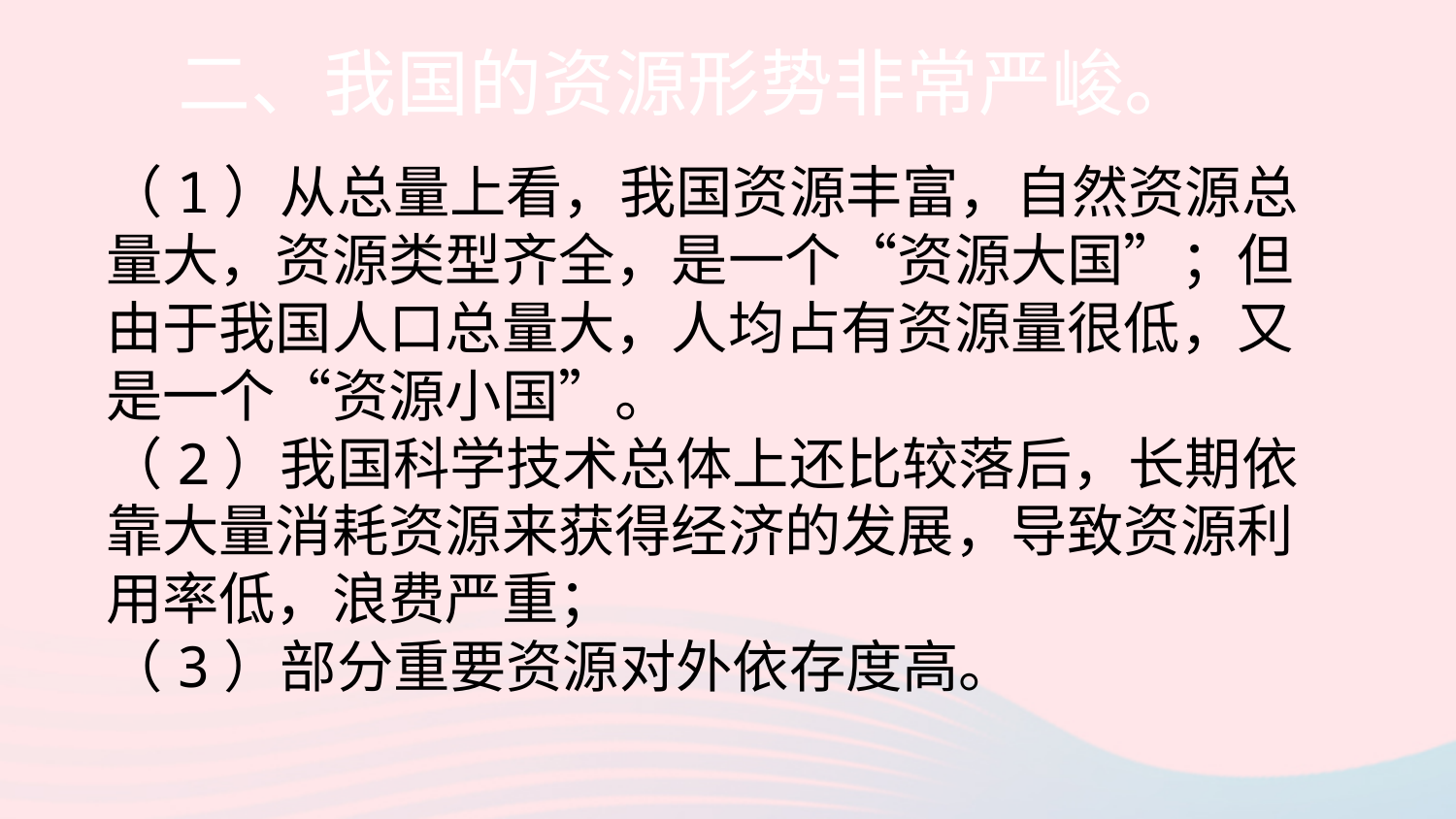

# 二、我国的资源形势非常严峻。
（1）从总量上看，我国资源丰富，自然资源总量大，资源类型齐全，是一个“资源大国”；但由于我国人口总量大，人均占有资源量很低，又是一个“资源小国”。
（2）我国科学技术总体上还比较落后，长期依靠大量消耗资源来获得经济的发展，导致资源利用率低，浪费严重；
（3）部分重要资源对外依存度高。